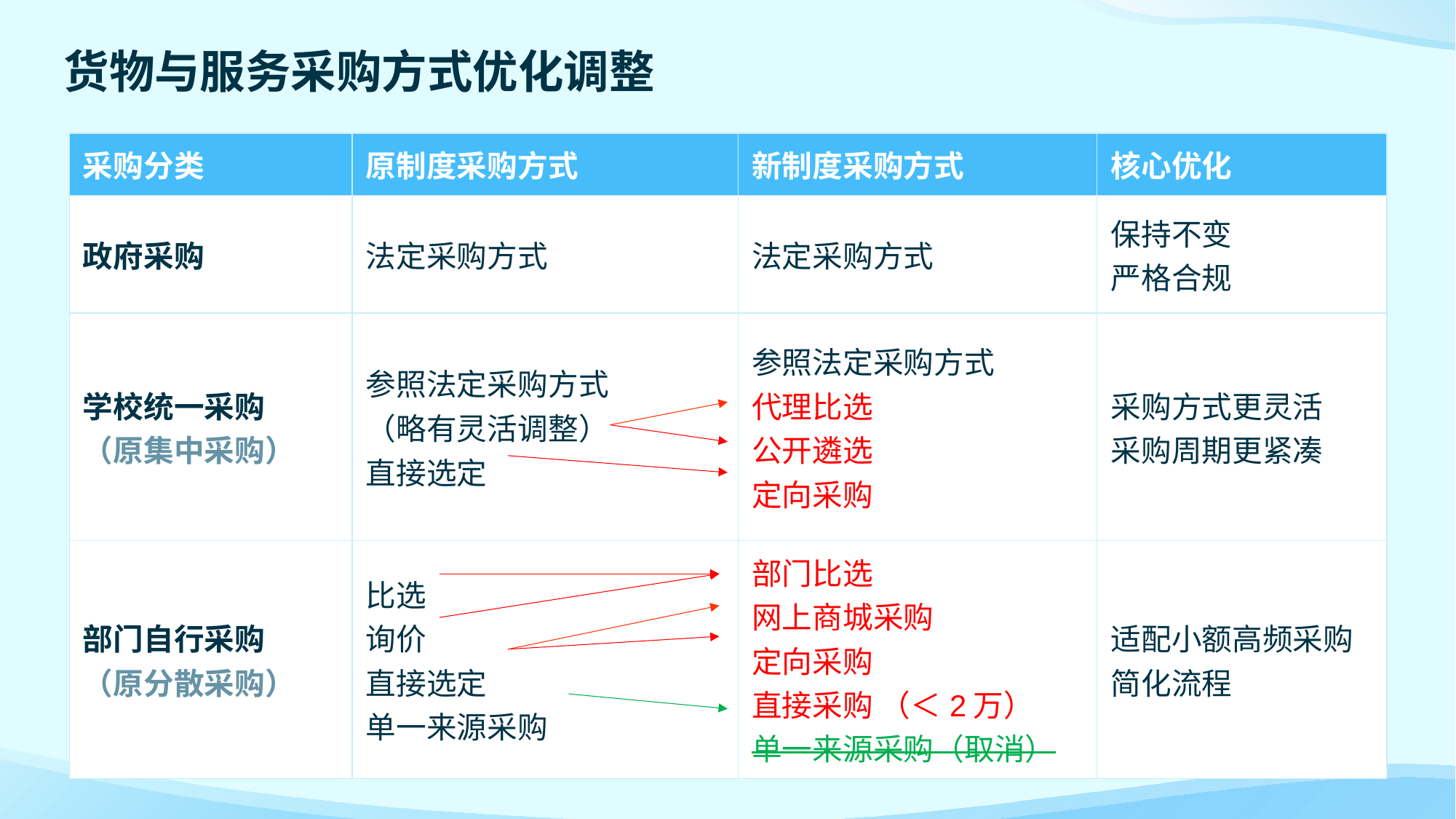

货物与服务采购方式优化调整
| 采购分类 | 原制度采购方式 | 新制度采购方式 | 核心优化 |
| --- | --- | --- | --- |
| 政府采购 | 法定采购方式 | 法定采购方式 | 保持不变 严格合规 |
| 学校统一采购 （原集中采购） | 参照法定采购方式 （略有灵活调整） 直接选定 | 参照法定采购方式 代理比选 公开遴选 定向采购 | 采购方式更灵活 采购周期更紧凑 |
| 部门自行采购 （原分散采购） | 比选 询价 直接选定 单一来源采购 | 部门比选 网上商城采购 定向采购 直接采购 （＜2万） 单一来源采购（取消） | 适配小额高频采购 简化流程 |